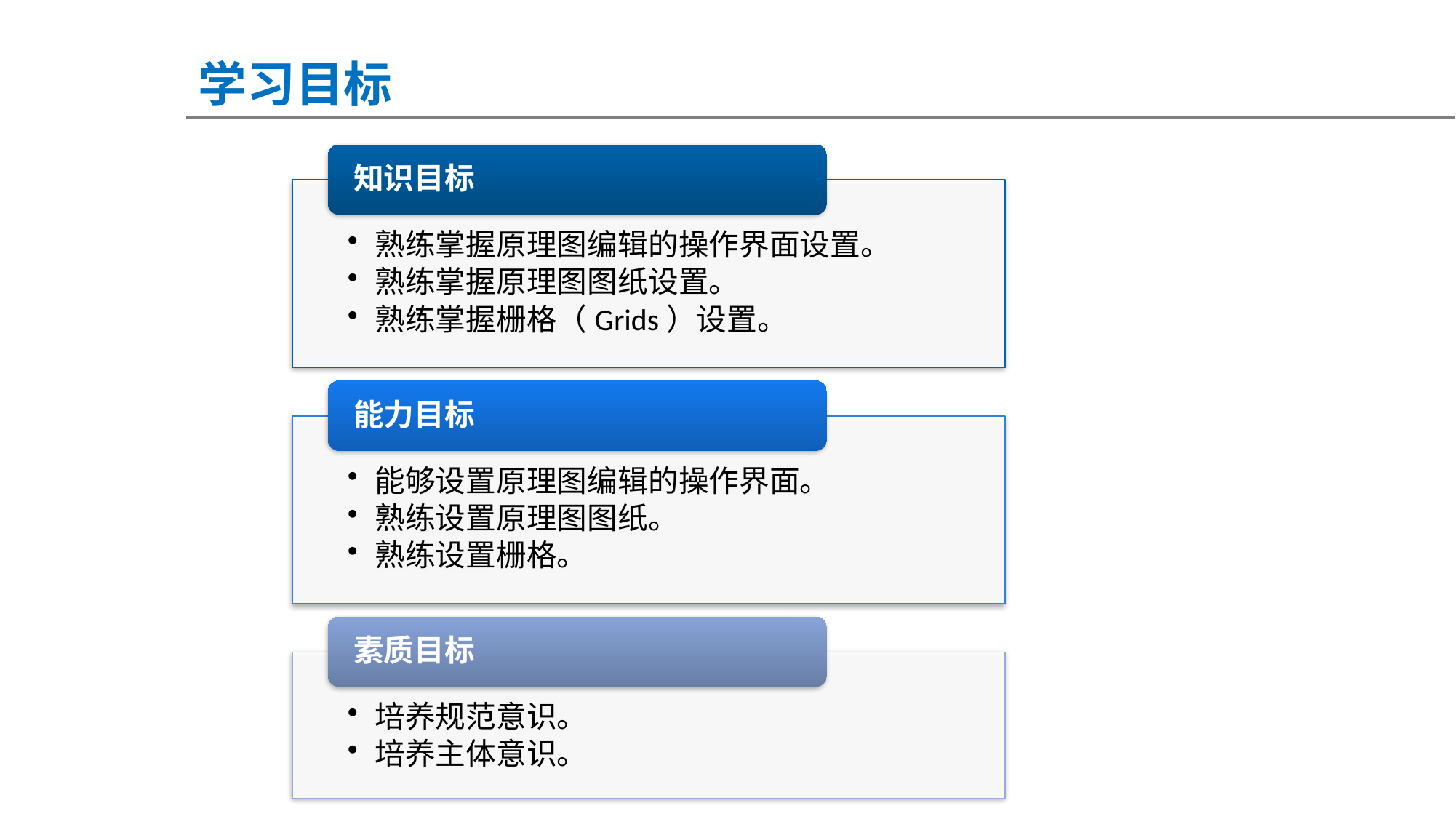

学习目标
熟练掌握原理图编辑的操作界面设置。
熟练掌握原理图图纸设置。
熟练掌握栅格（Grids）设置。
知识目标
能够设置原理图编辑的操作界面。
熟练设置原理图图纸。
熟练设置栅格。
能力目标
培养规范意识。
培养主体意识。
素质目标